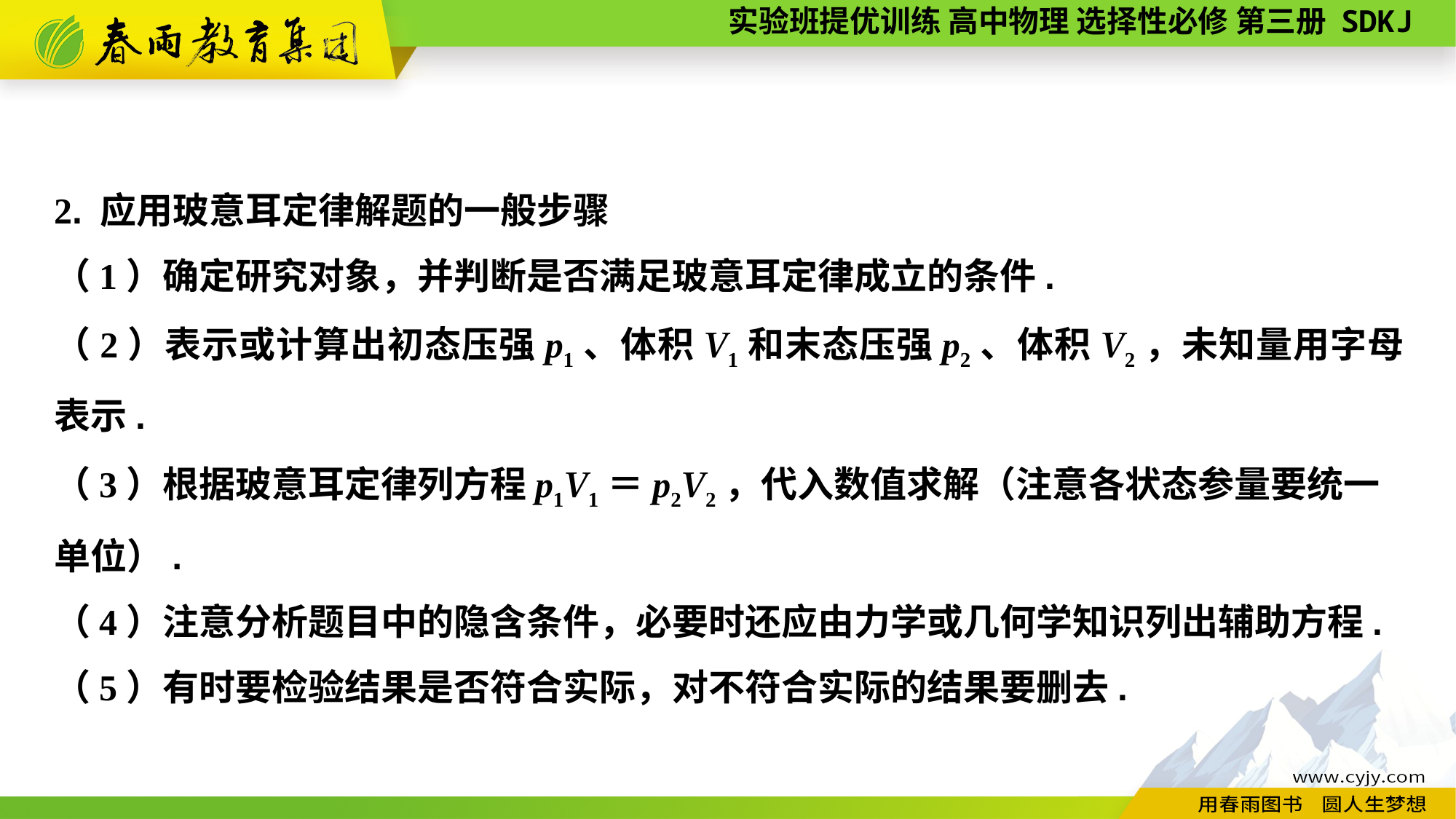

2. 应用玻意耳定律解题的一般步骤
（1）确定研究对象，并判断是否满足玻意耳定律成立的条件.
（2）表示或计算出初态压强p1、体积V1和末态压强p2、体积V2，未知量用字母表示.
（3）根据玻意耳定律列方程p1V1＝p2V2，代入数值求解（注意各状态参量要统一
单位）.
（4）注意分析题目中的隐含条件，必要时还应由力学或几何学知识列出辅助方程.
（5）有时要检验结果是否符合实际，对不符合实际的结果要删去.